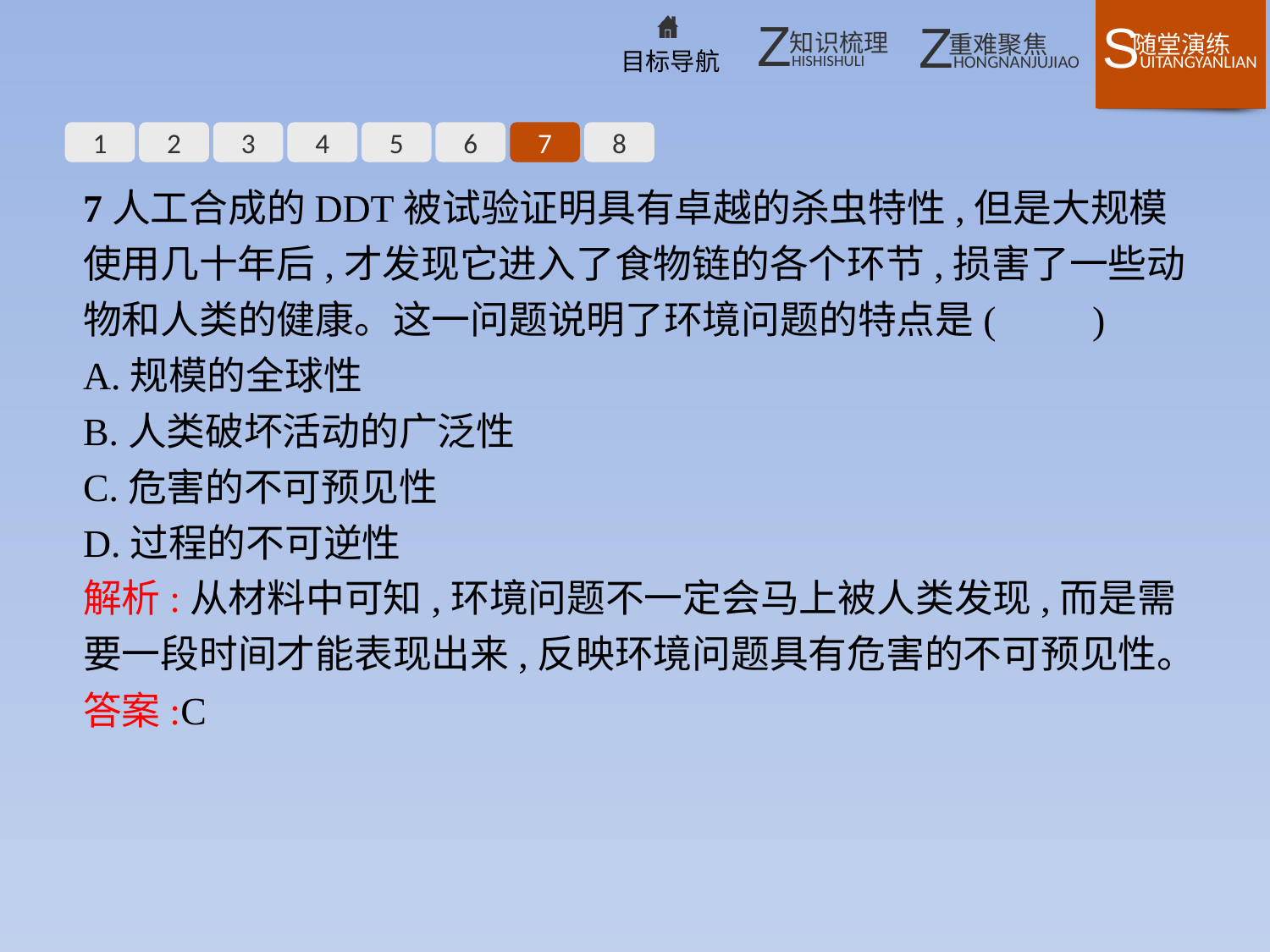

1
2
3
4
5
6
7
8
7人工合成的DDT被试验证明具有卓越的杀虫特性,但是大规模使用几十年后,才发现它进入了食物链的各个环节,损害了一些动物和人类的健康。这一问题说明了环境问题的特点是(　　)
A.规模的全球性
B.人类破坏活动的广泛性
C.危害的不可预见性
D.过程的不可逆性
解析:从材料中可知,环境问题不一定会马上被人类发现,而是需要一段时间才能表现出来,反映环境问题具有危害的不可预见性。
答案:C